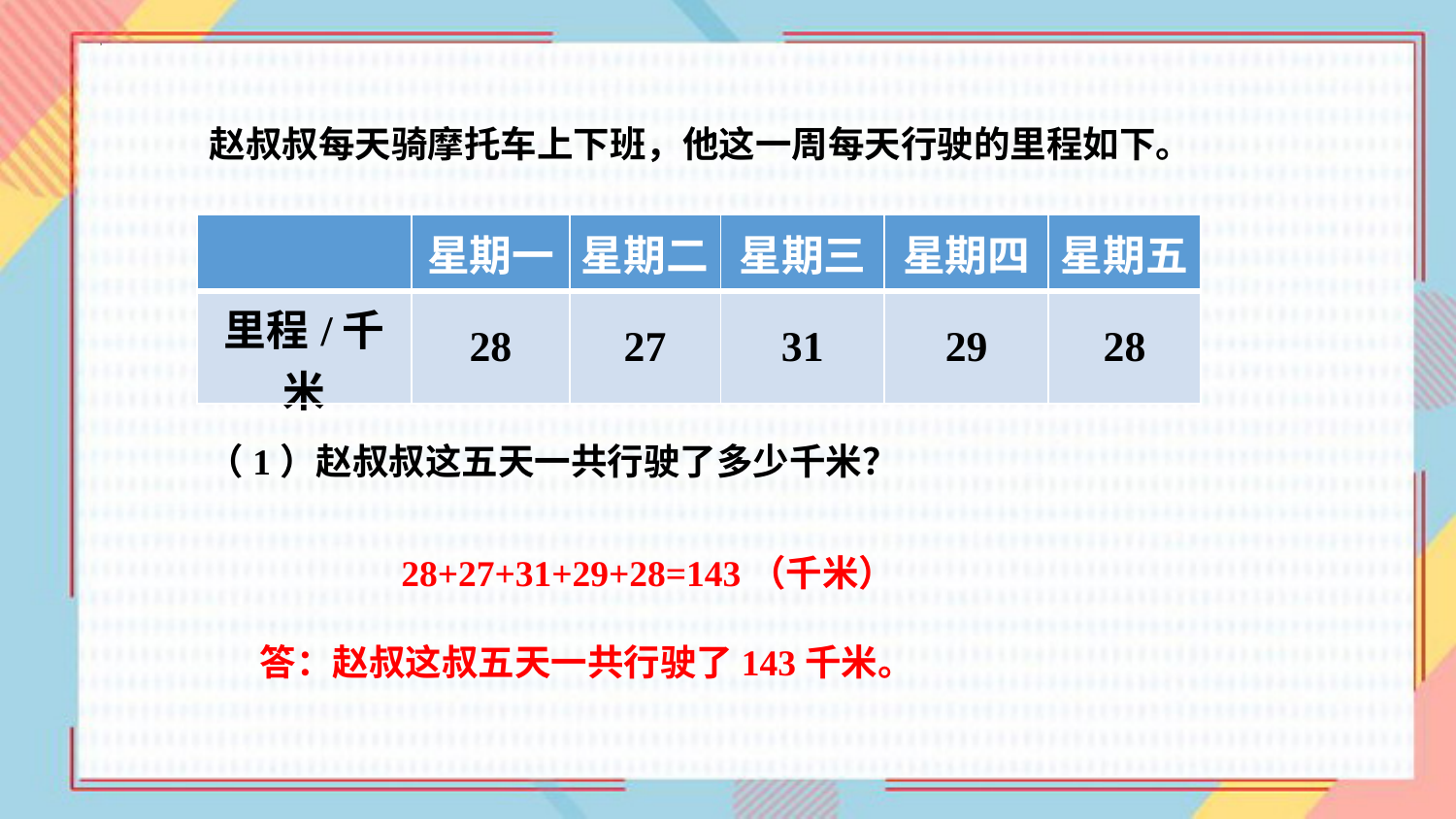

赵叔叔每天骑摩托车上下班，他这一周每天行驶的里程如下。
|  | 星期一 | 星期二 | 星期三 | 星期四 | 星期五 |
| --- | --- | --- | --- | --- | --- |
| 里程/千米 | 28 | 27 | 31 | 29 | 28 |
（1）赵叔叔这五天一共行驶了多少千米？
28+27+31+29+28=143（千米）
答：赵叔这叔五天一共行驶了143千米。